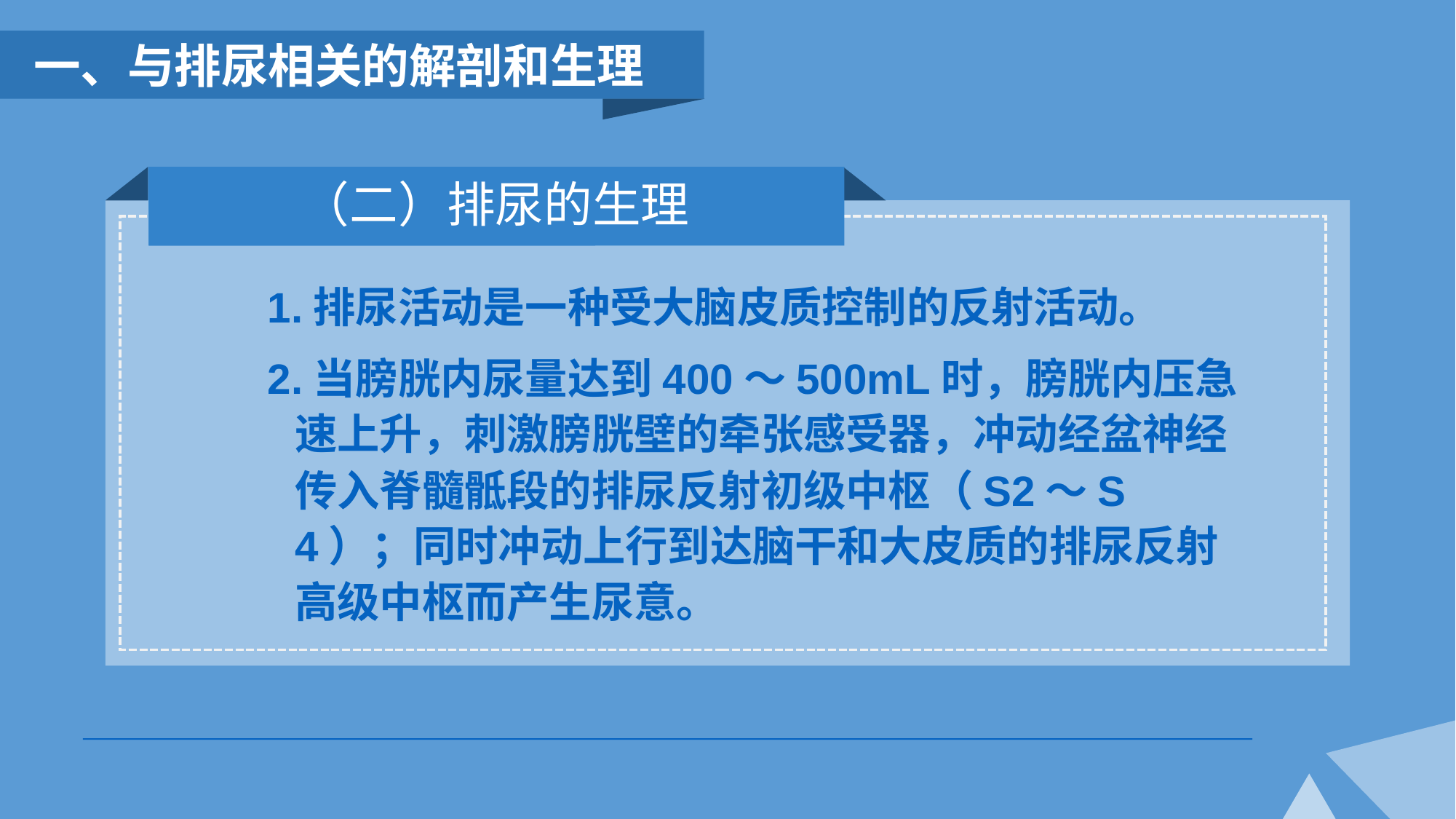

一、与排尿相关的解剖和生理

（二）排尿的生理

1.排尿活动是一种受大脑皮质控制的反射活动。
2.当膀胱内尿量达到400～500mL时，膀胱内压急速上升，刺激膀胱壁的牵张感受器，冲动经盆神经传入脊髓骶段的排尿反射初级中枢（S2～S4）；同时冲动上行到达脑干和大皮质的排尿反射高级中枢而产生尿意。